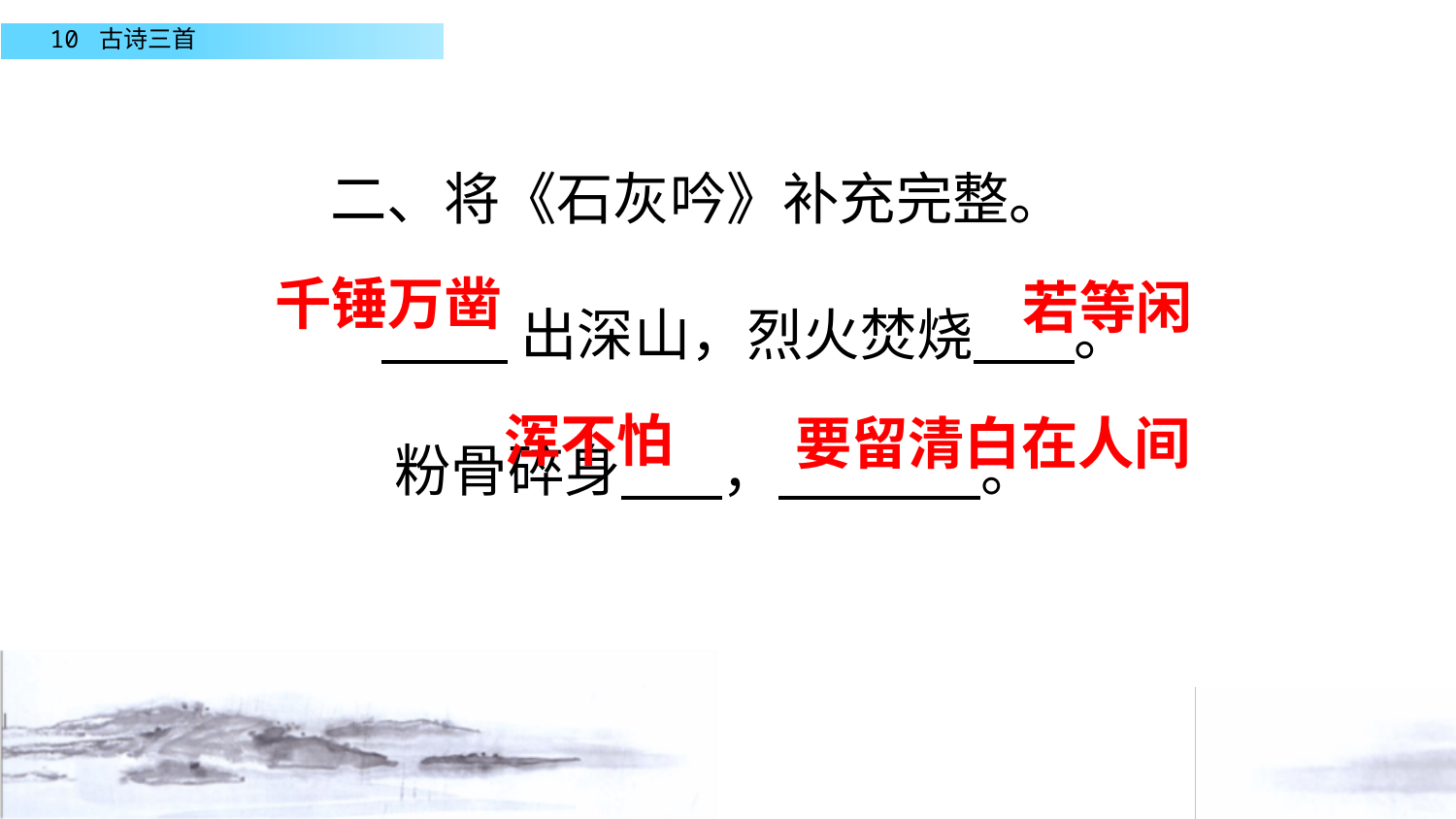

二、将《石灰吟》补充完整。
              出深山，烈火焚烧        。
    粉骨碎身        ，                。
千锤万凿
若等闲
浑不怕
要留清白在人间